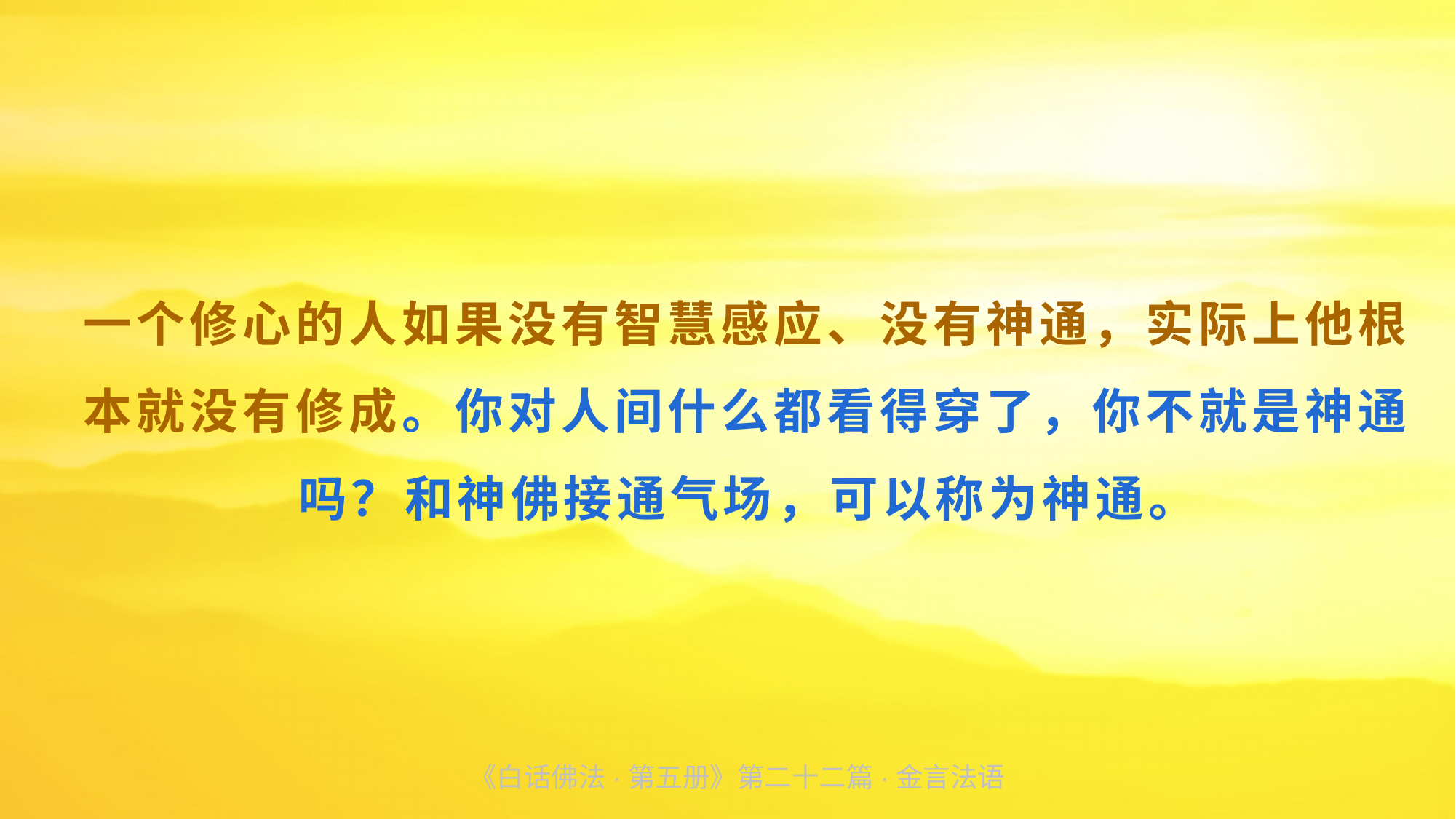

一个修心的人如果没有智慧感应、没有神通，实际上他根本就没有修成。你对人间什么都看得穿了，你不就是神通吗？和神佛接通气场，可以称为神通。
  《白话佛法·第五册》第二十二篇·金言法语